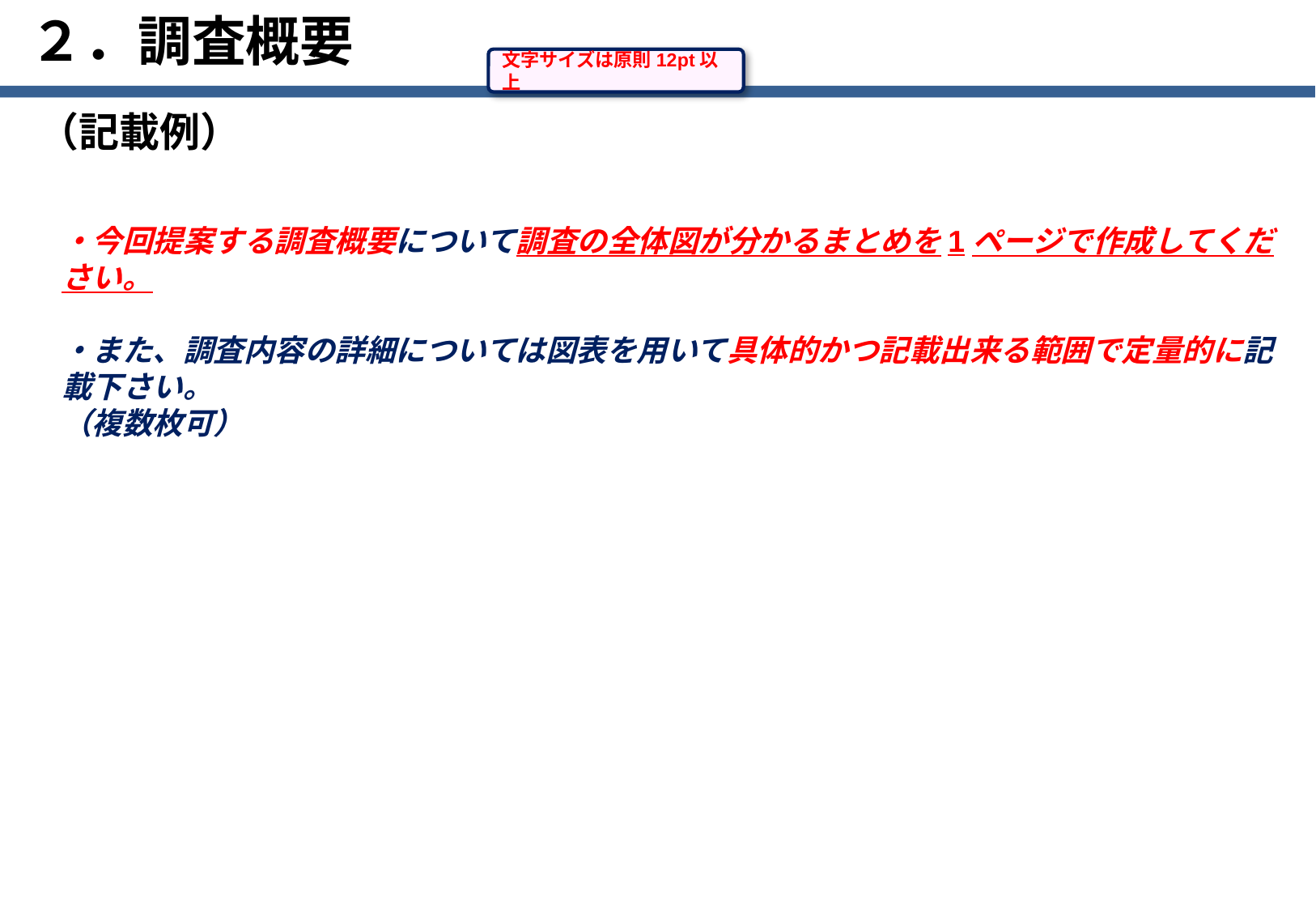

２．調査概要
文字サイズは原則12pt以上
（記載例）
・今回提案する調査概要について調査の全体図が分かるまとめを1ページで作成してください。

・また、調査内容の詳細については図表を用いて具体的かつ記載出来る範囲で定量的に記載下さい。
（複数枚可）